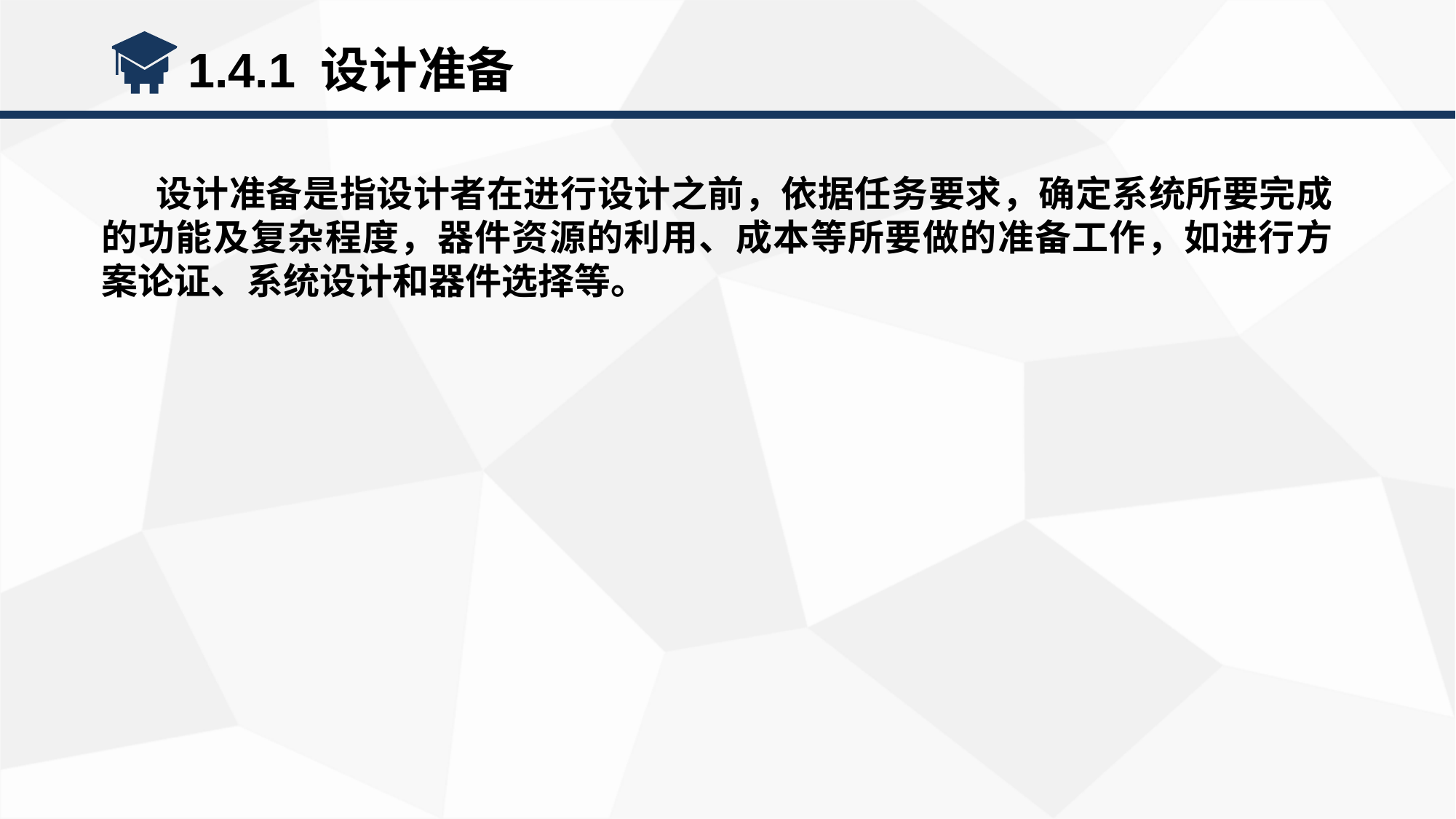

1.4.1 设计准备

设计准备是指设计者在进行设计之前，依据任务要求，确定系统所要完成的功能及复杂程度，器件资源的利用、成本等所要做的准备工作，如进行方案论证、系统设计和器件选择等。